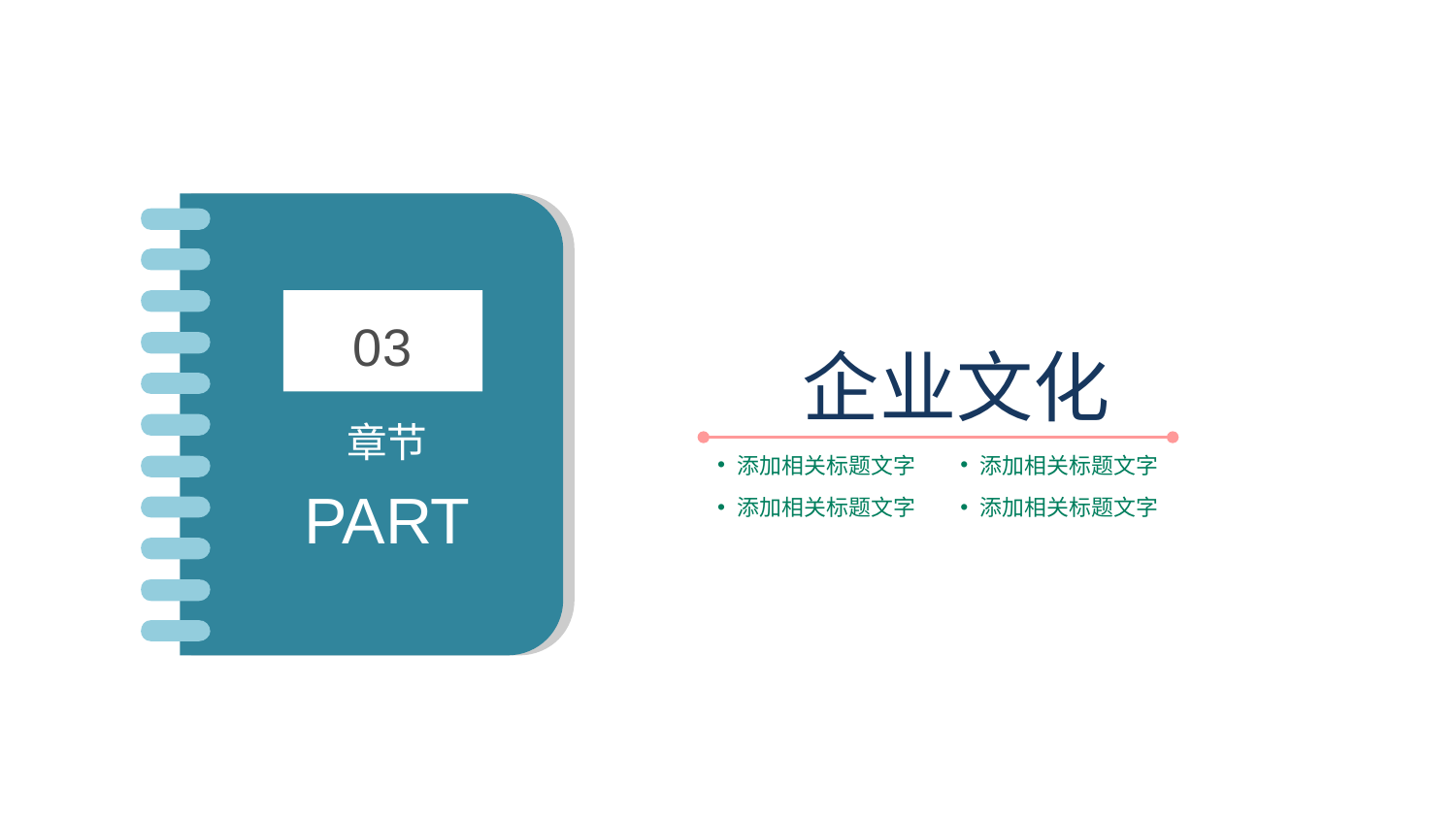

03
章节
PART
企业文化
添加相关标题文字
添加相关标题文字
添加相关标题文字
添加相关标题文字